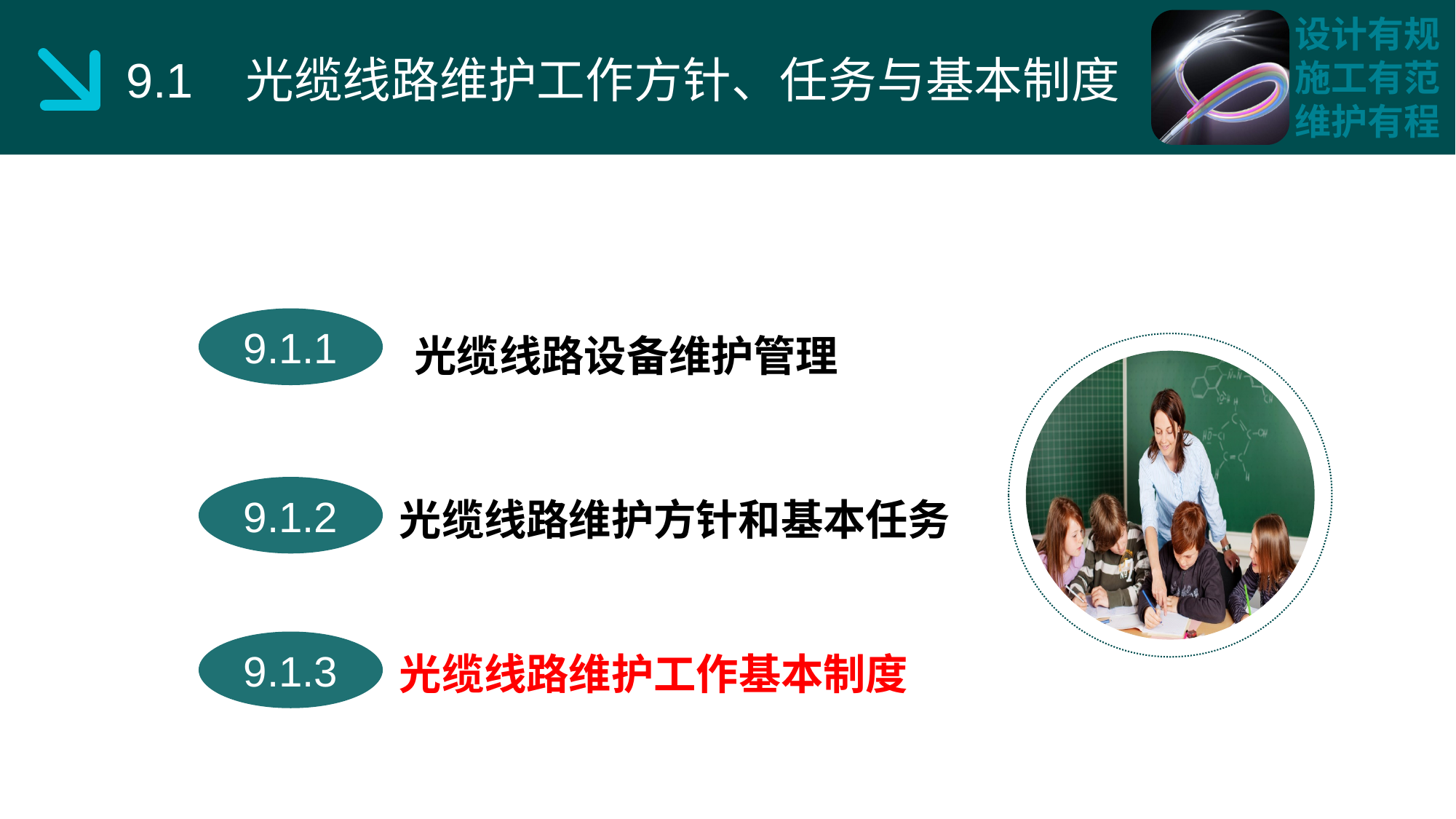

9.1   光缆线路维护工作方针、任务与基本制度

光缆线路设备维护管理
9.1.1

光缆线路维护方针和基本任务
9.1.2
光缆线路维护工作基本制度
9.1.3